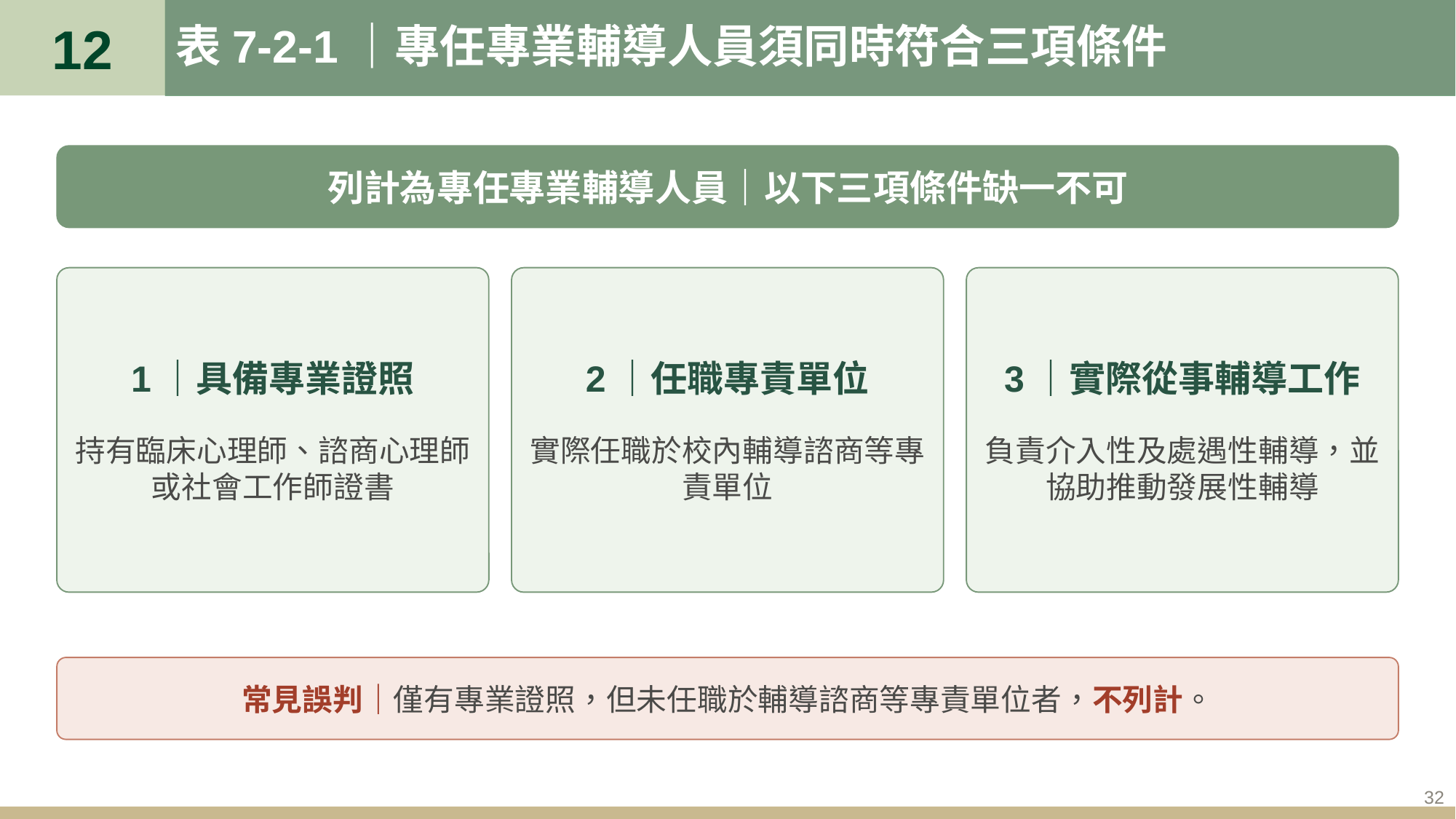

12
# 表7-2-1｜專任專業輔導人員須同時符合三項條件
列計為專任專業輔導人員｜以下三項條件缺一不可
3｜實際從事輔導工作

負責介入性及處遇性輔導，並協助推動發展性輔導
1｜具備專業證照

持有臨床心理師、諮商心理師或社會工作師證書
2｜任職專責單位

實際任職於校內輔導諮商等專責單位
常見誤判｜僅有專業證照，但未任職於輔導諮商等專責單位者，不列計。
32